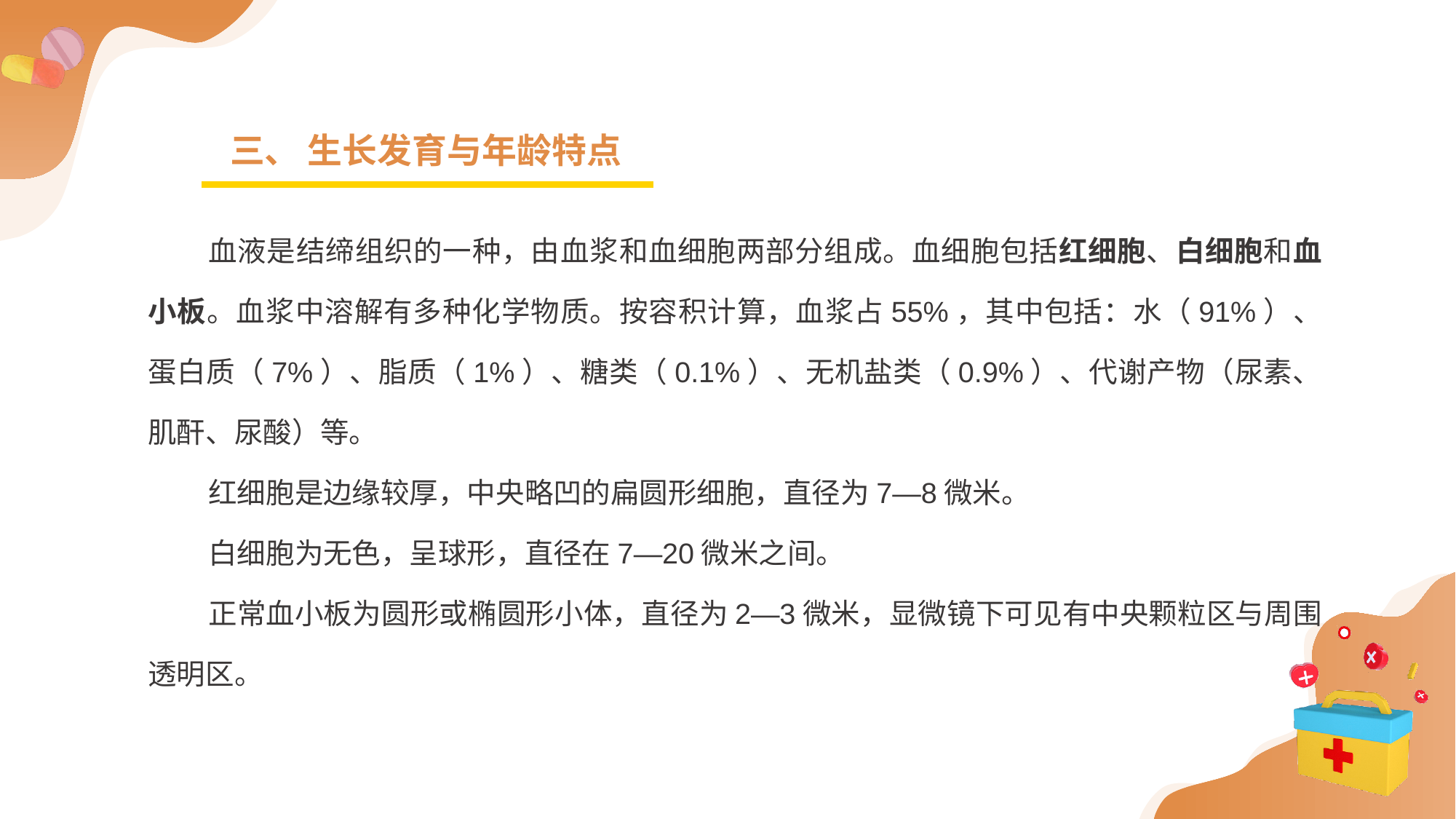

三、 生长发育与年龄特点
血液是结缔组织的一种，由血浆和血细胞两部分组成。血细胞包括红细胞、白细胞和血小板。血浆中溶解有多种化学物质。按容积计算，血浆占55%，其中包括：水（91%）、蛋白质（7%）、脂质（1%）、糖类（0.1%）、无机盐类（0.9%）、代谢产物（尿素、肌酐、尿酸）等。
红细胞是边缘较厚，中央略凹的扁圆形细胞，直径为7—8微米。
白细胞为无色，呈球形，直径在7—20微米之间。
正常血小板为圆形或椭圆形小体，直径为2—3微米，显微镜下可见有中央颗粒区与周围透明区。